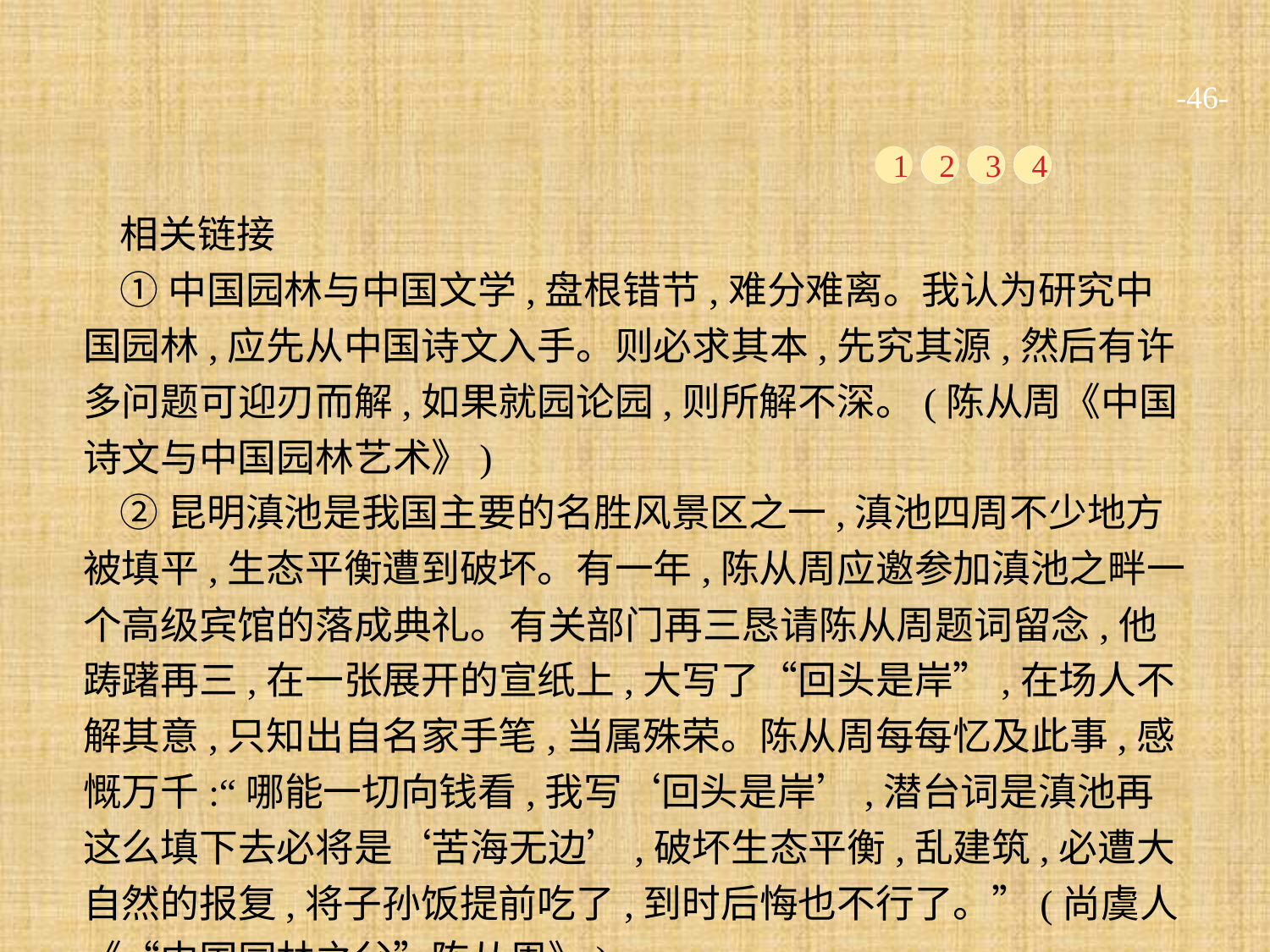

-46-
1
2
3
4
相关链接
①中国园林与中国文学,盘根错节,难分难离。我认为研究中国园林,应先从中国诗文入手。则必求其本,先究其源,然后有许多问题可迎刃而解,如果就园论园,则所解不深。(陈从周《中国诗文与中国园林艺术》)
②昆明滇池是我国主要的名胜风景区之一,滇池四周不少地方被填平,生态平衡遭到破坏。有一年,陈从周应邀参加滇池之畔一个高级宾馆的落成典礼。有关部门再三恳请陈从周题词留念,他踌躇再三,在一张展开的宣纸上,大写了“回头是岸”,在场人不解其意,只知出自名家手笔,当属殊荣。陈从周每每忆及此事,感慨万千:“哪能一切向钱看,我写‘回头是岸’,潜台词是滇池再这么填下去必将是‘苦海无边’,破坏生态平衡,乱建筑,必遭大自然的报复,将子孙饭提前吃了,到时后悔也不行了。”(尚虞人《“中国园林之父”陈从周》)